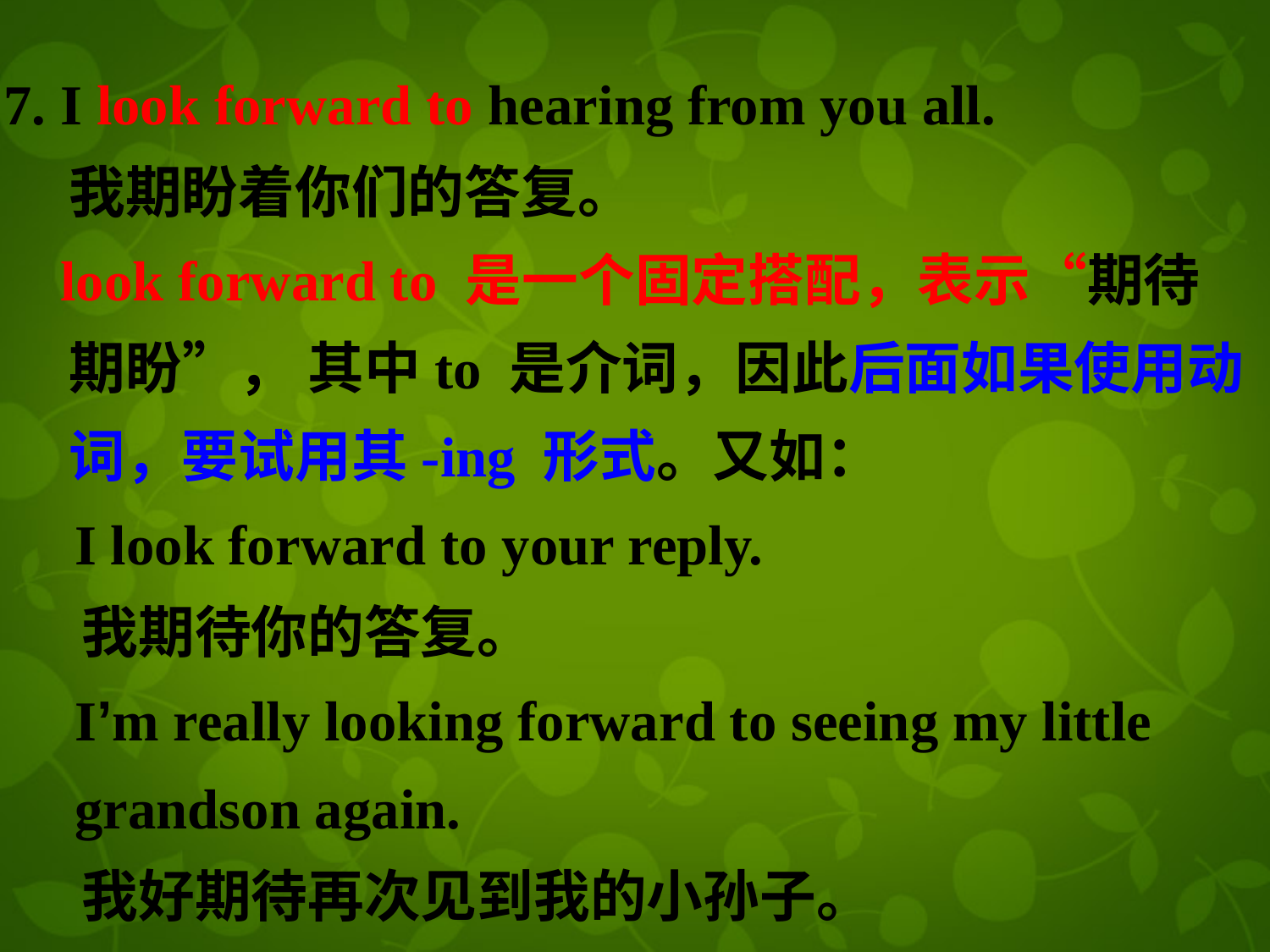

7. I look forward to hearing from you all.
    我期盼着你们的答复。
    look forward to 是一个固定搭配，表示“期待
    期盼”， 其中to 是介词，因此后面如果使用动
    词，要试用其-ing 形式。又如：
     I look forward to your reply.
     我期待你的答复。
     I’m really looking forward to seeing my little
     grandson again.
     我好期待再次见到我的小孙子。